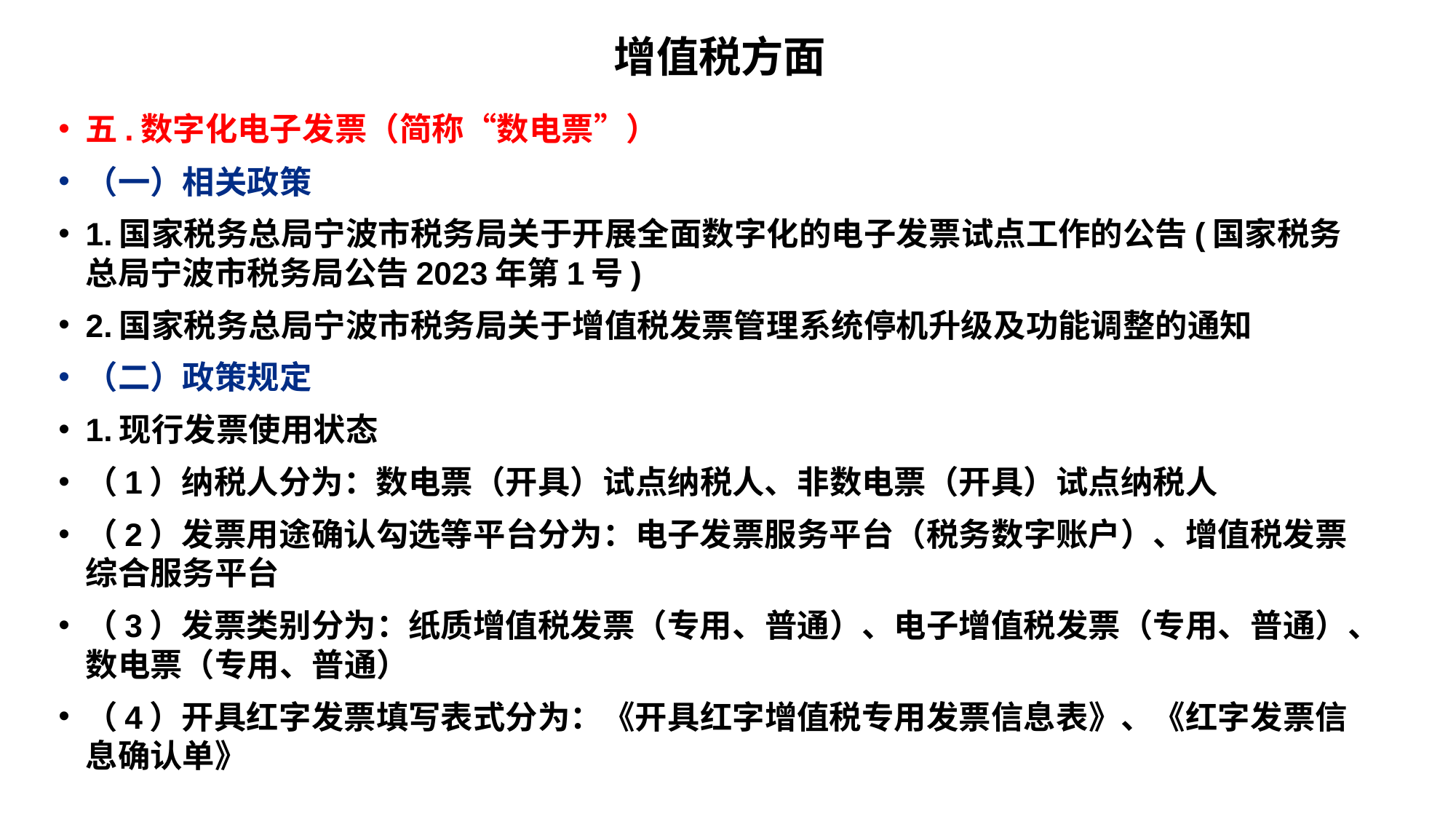

# 增值税方面
五.数字化电子发票（简称“数电票”）
（一）相关政策
1.国家税务总局宁波市税务局关于开展全面数字化的电子发票试点工作的公告(国家税务总局宁波市税务局公告2023年第1号)
2.国家税务总局宁波市税务局关于增值税发票管理系统停机升级及功能调整的通知
（二）政策规定
1.现行发票使用状态
（1）纳税人分为：数电票（开具）试点纳税人、非数电票（开具）试点纳税人
（2）发票用途确认勾选等平台分为：电子发票服务平台（税务数字账户）、增值税发票综合服务平台
（3）发票类别分为：纸质增值税发票（专用、普通）、电子增值税发票（专用、普通）、数电票（专用、普通）
（4）开具红字发票填写表式分为：《开具红字增值税专用发票信息表》、《红字发票信息确认单》